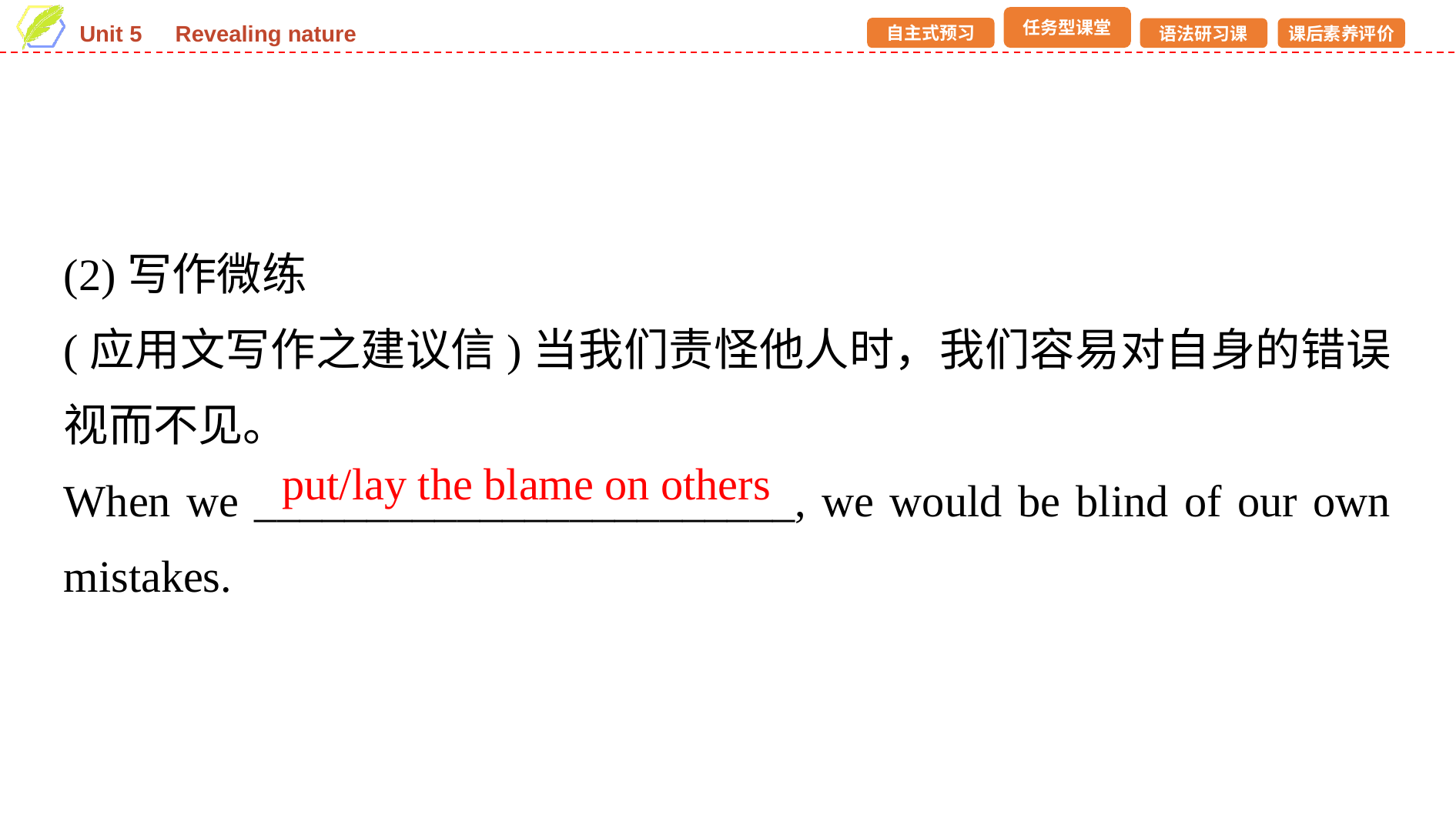

(2)写作微练
(应用文写作之建议信)当我们责怪他人时，我们容易对自身的错误视而不见。
When we ________________________, we would be blind of our own mistakes.
put/lay the blame on others